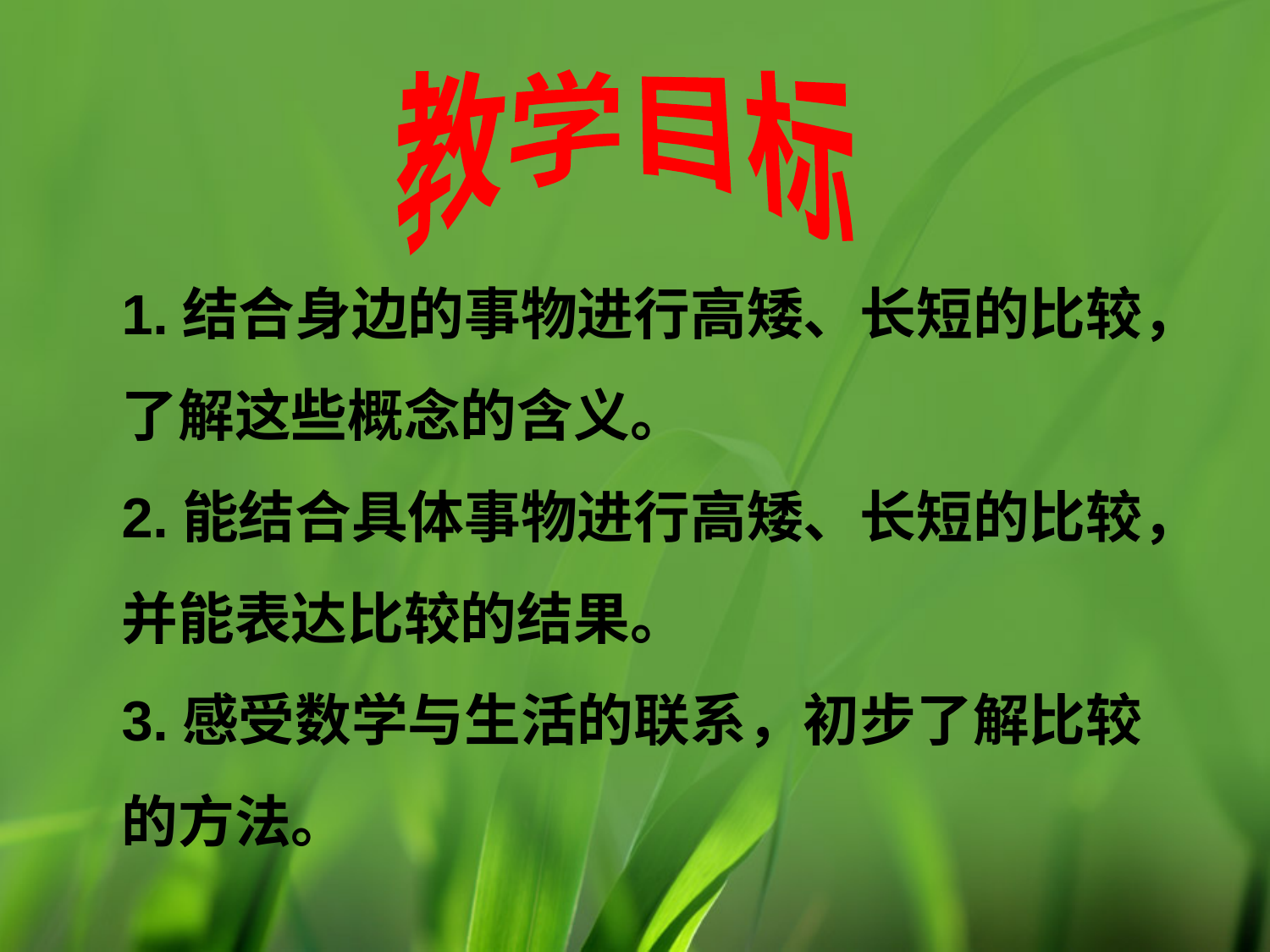

教学目标
1.结合身边的事物进行高矮、长短的比较，了解这些概念的含义。
2.能结合具体事物进行高矮、长短的比较，并能表达比较的结果。
3.感受数学与生活的联系，初步了解比较的方法。